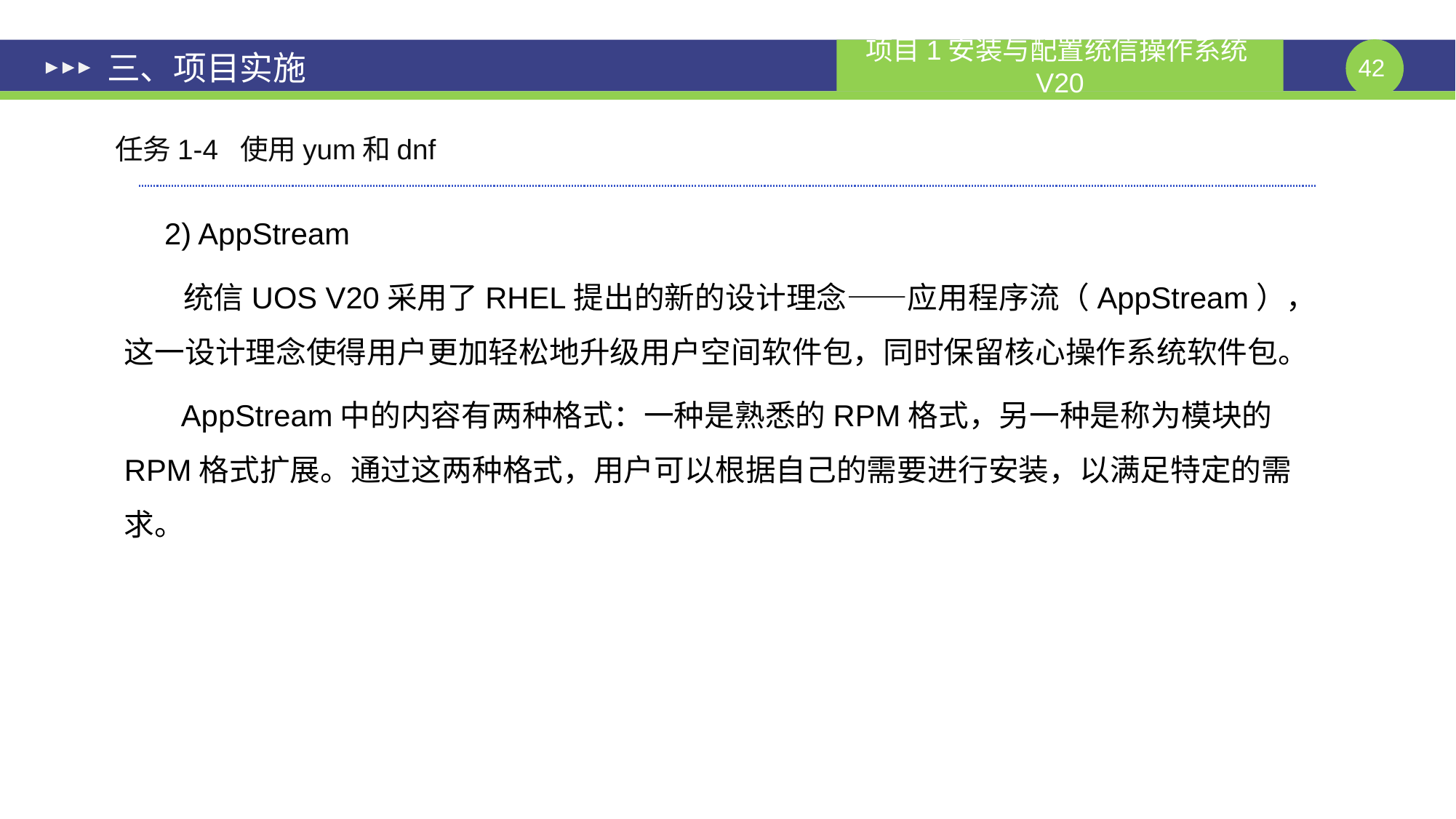

# 三、项目实施
任务1-4  使用yum和dnf

 2) AppStream
   统信UOS V20采用了RHEL提出的新的设计理念——应用程序流（AppStream），这一设计理念使得用户更加轻松地升级用户空间软件包，同时保留核心操作系统软件包。
   AppStream中的内容有两种格式：一种是熟悉的RPM格式，另一种是称为模块的RPM格式扩展。通过这两种格式，用户可以根据自己的需要进行安装，以满足特定的需求。